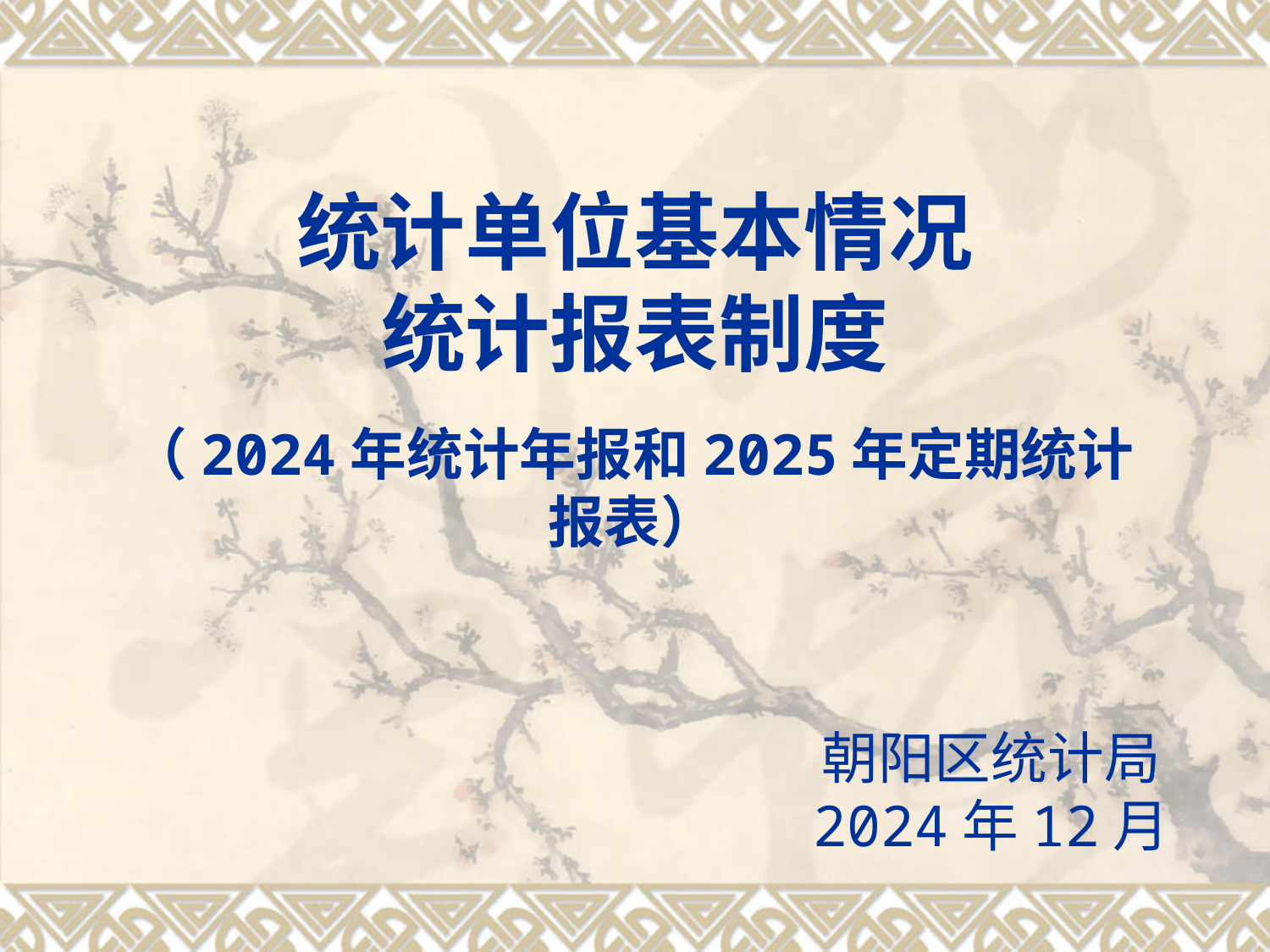

# 统计单位基本情况 统计报表制度
（2024年统计年报和2025年定期统计报表）
朝阳区统计局
2024年12月